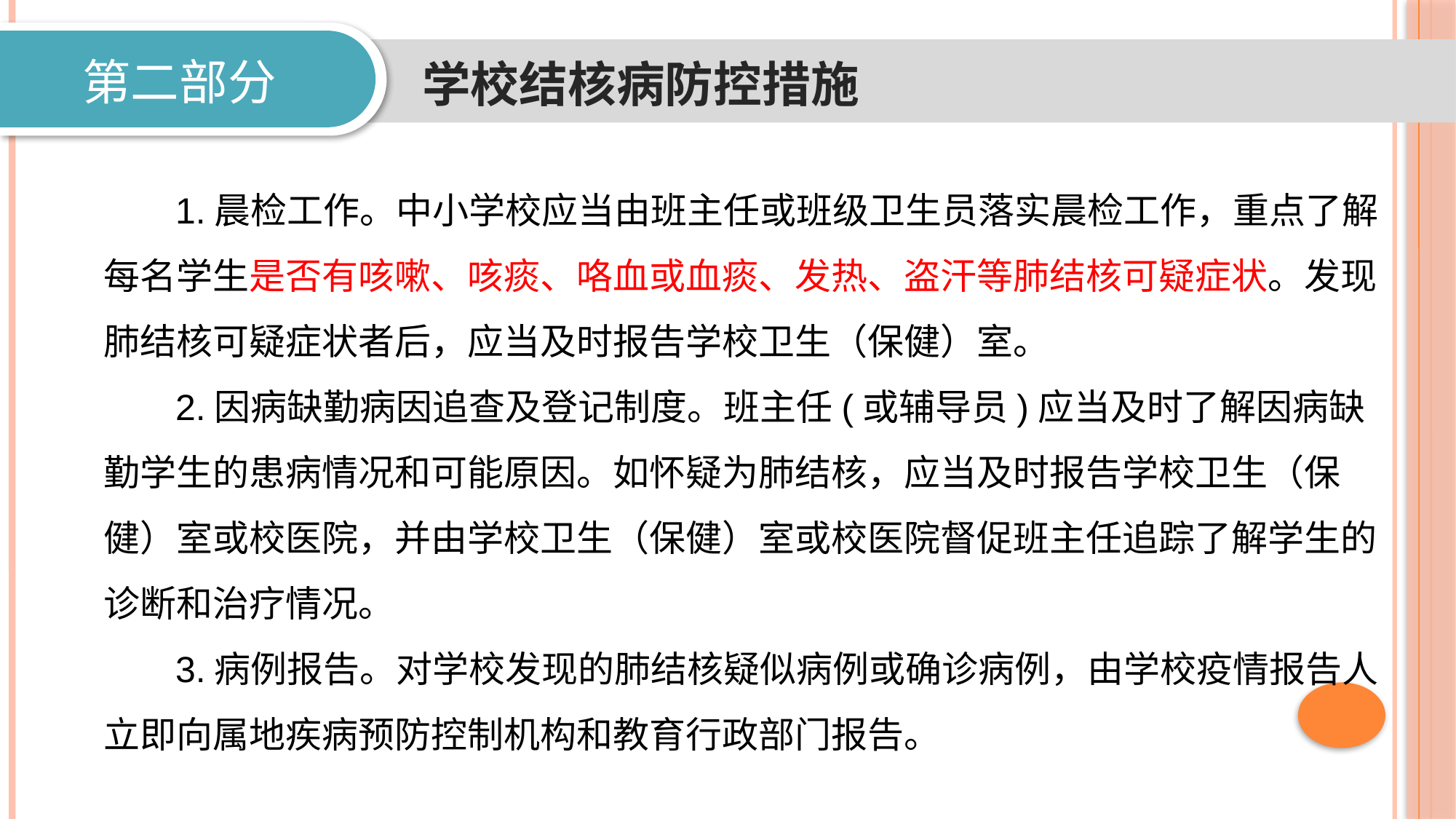

第二部分
学校结核病防控措施
       1.晨检工作。中小学校应当由班主任或班级卫生员落实晨检工作，重点了解每名学生是否有咳嗽、咳痰、咯血或血痰、发热、盗汗等肺结核可疑症状。发现肺结核可疑症状者后，应当及时报告学校卫生（保健）室。
       2.因病缺勤病因追查及登记制度。班主任(或辅导员)应当及时了解因病缺勤学生的患病情况和可能原因。如怀疑为肺结核，应当及时报告学校卫生（保健）室或校医院，并由学校卫生（保健）室或校医院督促班主任追踪了解学生的诊断和治疗情况。
       3.病例报告。对学校发现的肺结核疑似病例或确诊病例，由学校疫情报告人立即向属地疾病预防控制机构和教育行政部门报告。
既往、个人、家族史